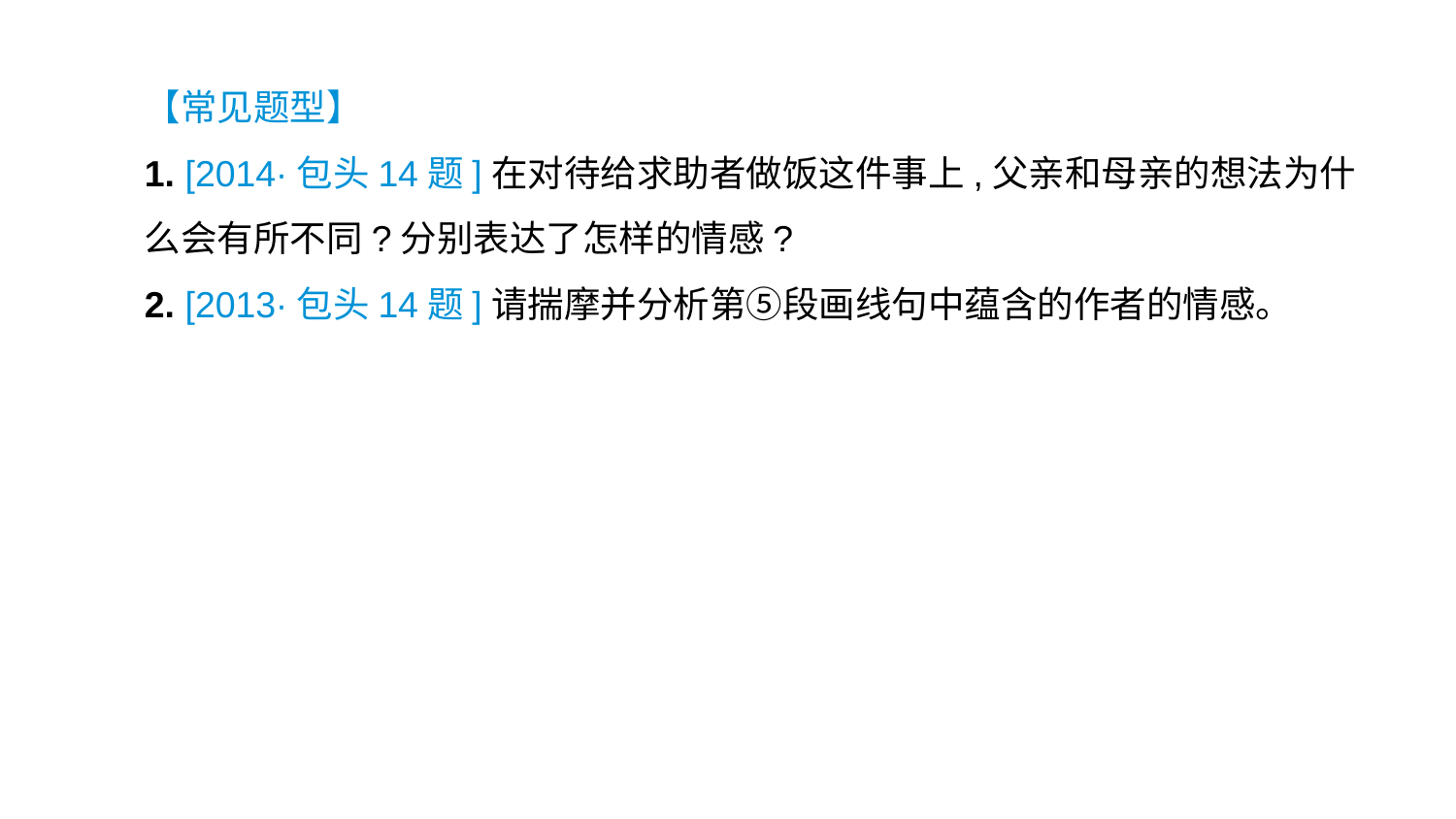

【常见题型】
1. [2014·包头14题]在对待给求助者做饭这件事上,父亲和母亲的想法为什么会有所不同?分别表达了怎样的情感?
2. [2013·包头14题]请揣摩并分析第⑤段画线句中蕴含的作者的情感。